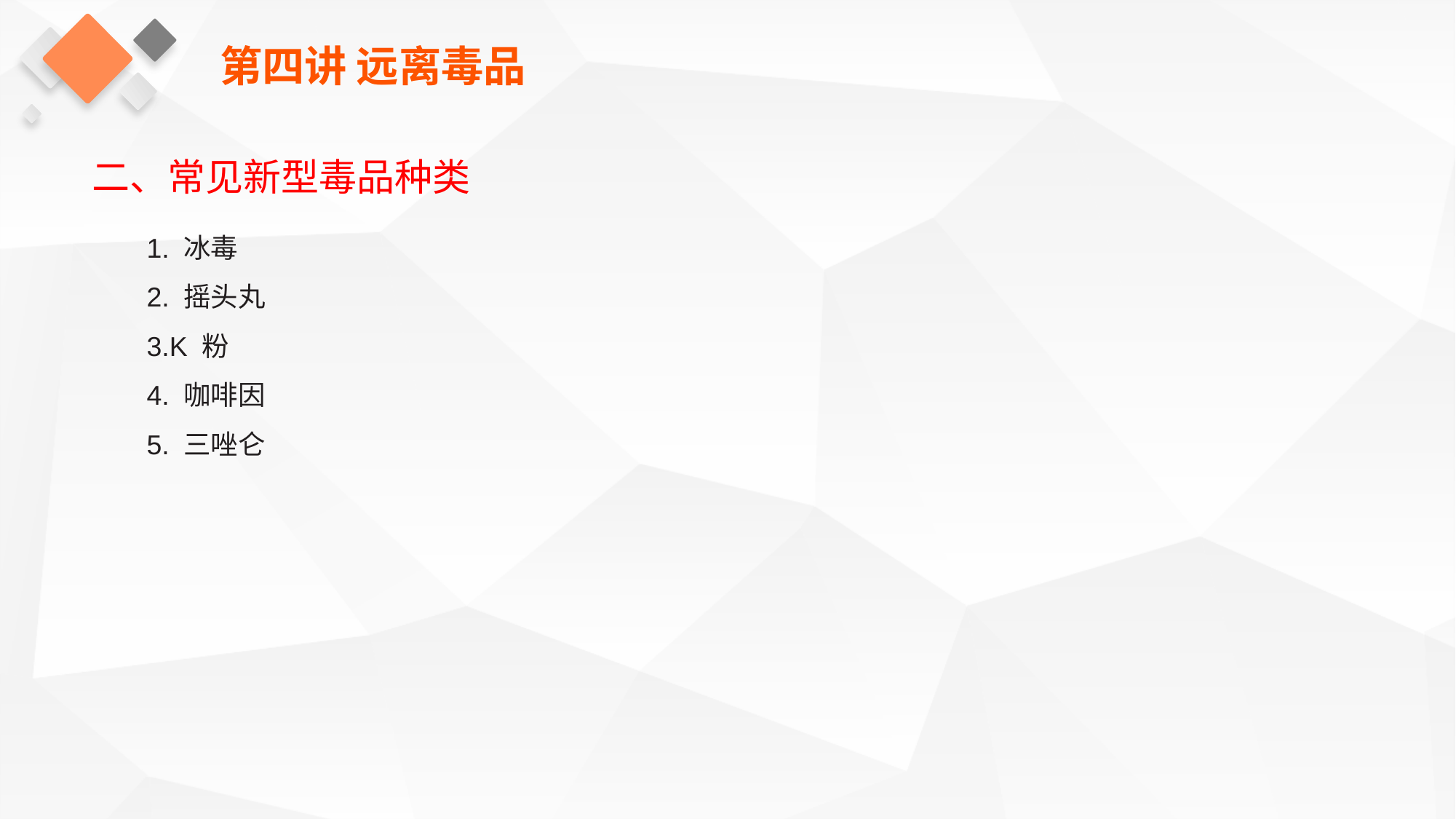

第四讲 远离毒品
二、常见新型毒品种类
1. 冰毒
2. 摇头丸
3.K 粉
4. 咖啡因
5. 三唑仑